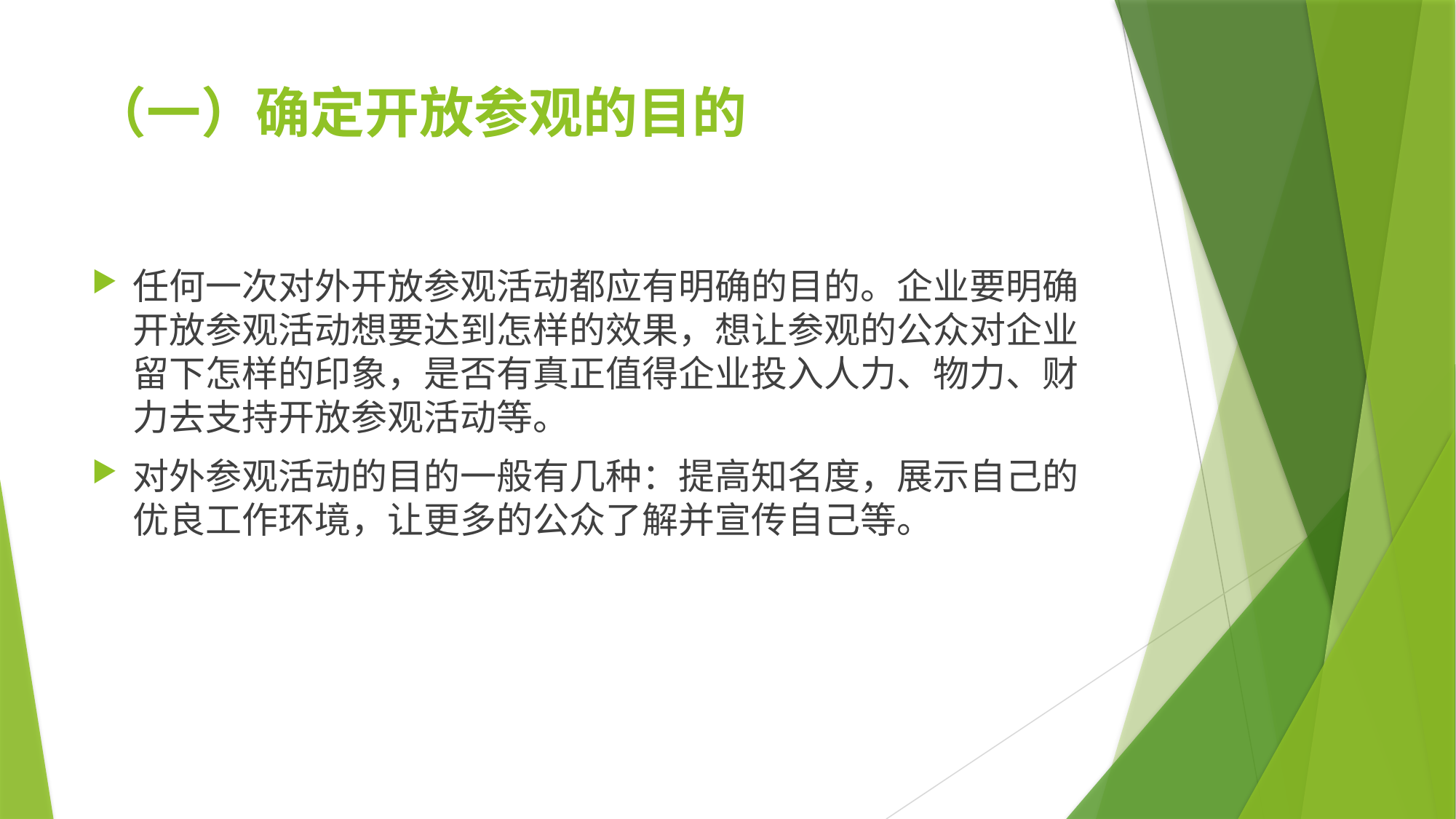

# （一）确定开放参观的目的
任何一次对外开放参观活动都应有明确的目的。企业要明确开放参观活动想要达到怎样的效果，想让参观的公众对企业留下怎样的印象，是否有真正值得企业投入人力、物力、财力去支持开放参观活动等。
对外参观活动的目的一般有几种：提高知名度，展示自己的优良工作环境，让更多的公众了解并宣传自己等。